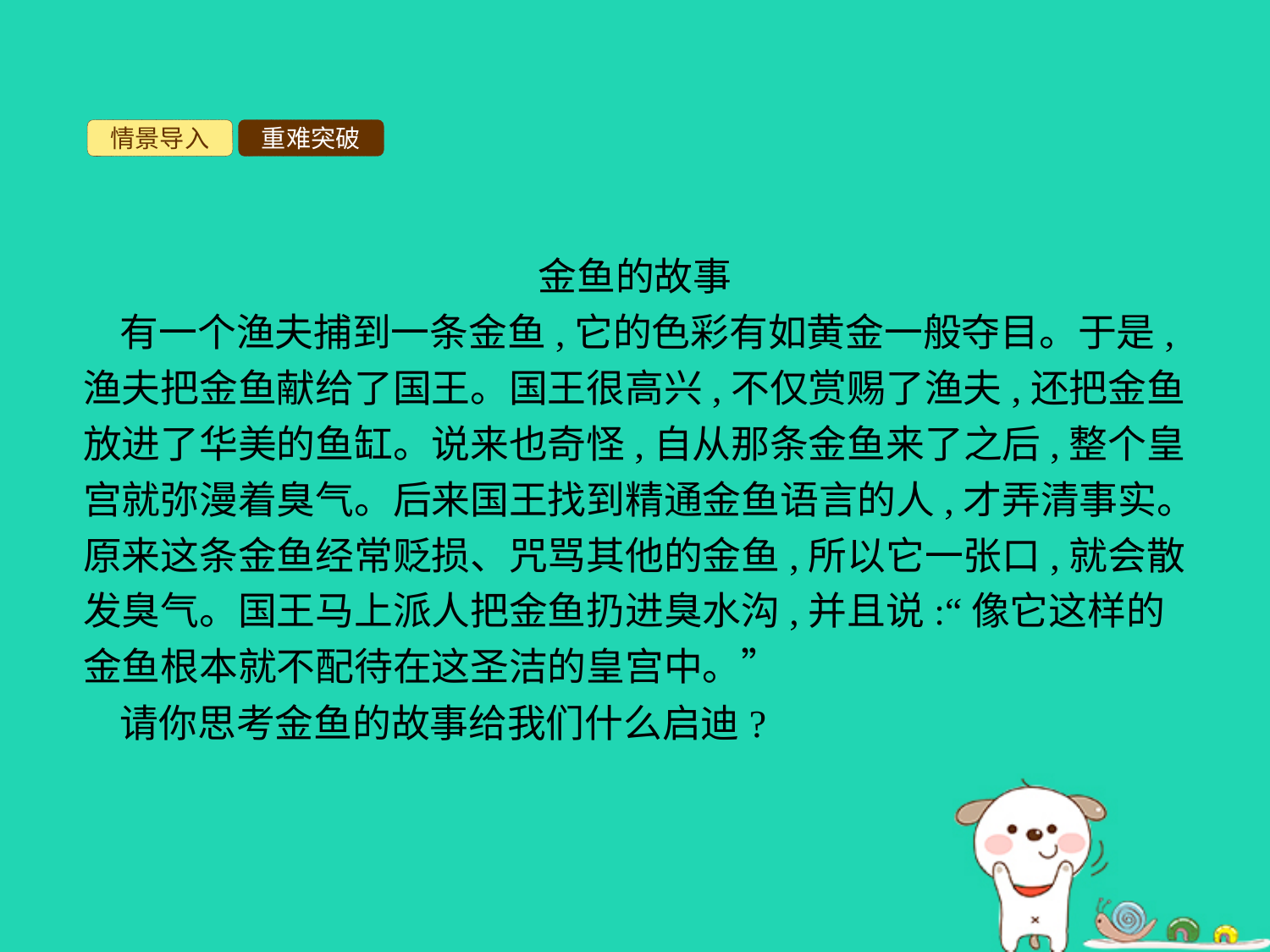

情景导入
重难突破
金鱼的故事
有一个渔夫捕到一条金鱼,它的色彩有如黄金一般夺目。于是,渔夫把金鱼献给了国王。国王很高兴,不仅赏赐了渔夫,还把金鱼放进了华美的鱼缸。说来也奇怪,自从那条金鱼来了之后,整个皇宫就弥漫着臭气。后来国王找到精通金鱼语言的人,才弄清事实。原来这条金鱼经常贬损、咒骂其他的金鱼,所以它一张口,就会散发臭气。国王马上派人把金鱼扔进臭水沟,并且说:“像它这样的金鱼根本就不配待在这圣洁的皇宫中。”
请你思考金鱼的故事给我们什么启迪?